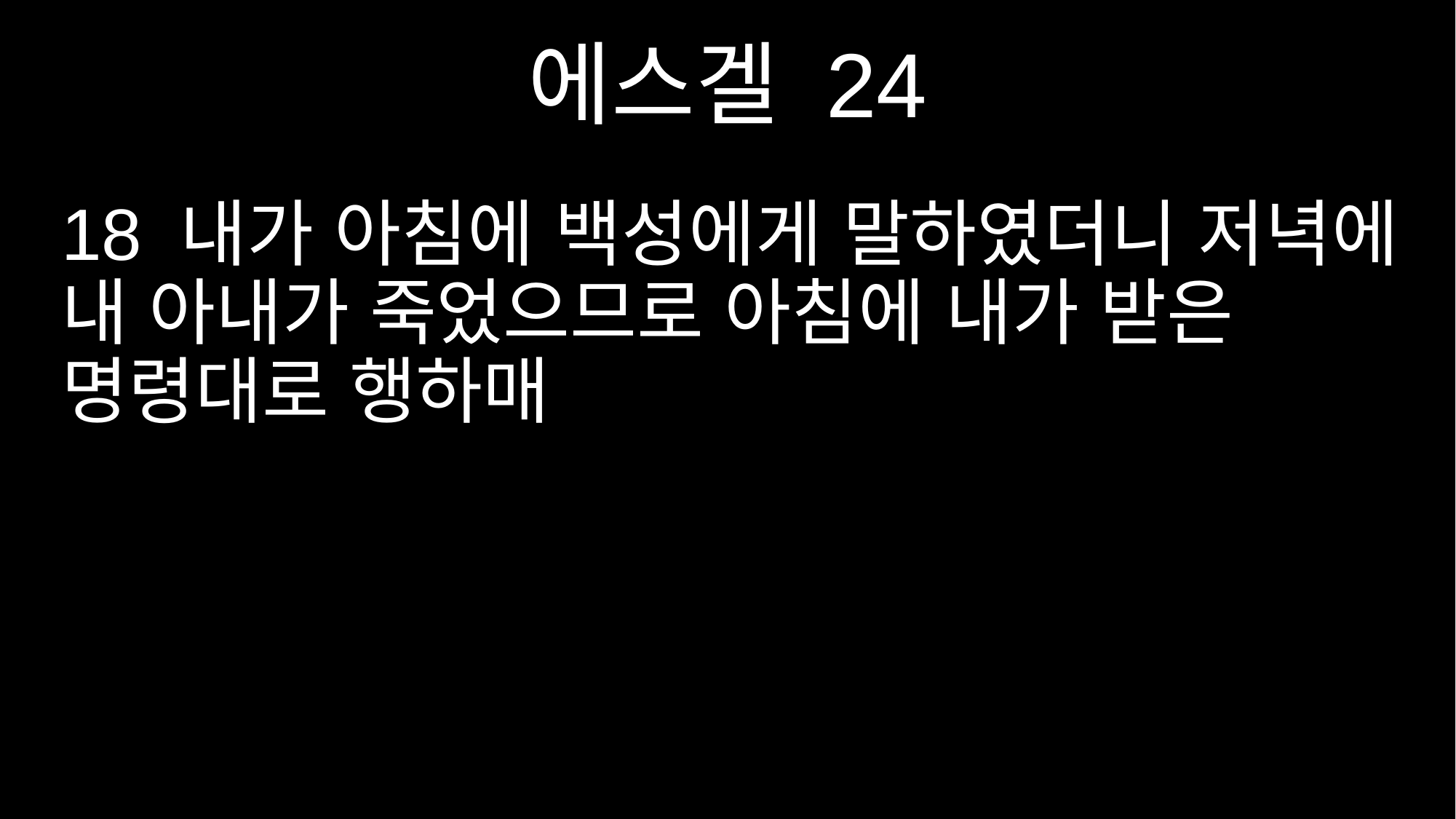

에스겔 24
18 내가 아침에 백성에게 말하였더니 저녁에 내 아내가 죽었으므로 아침에 내가 받은 명령대로 행하매